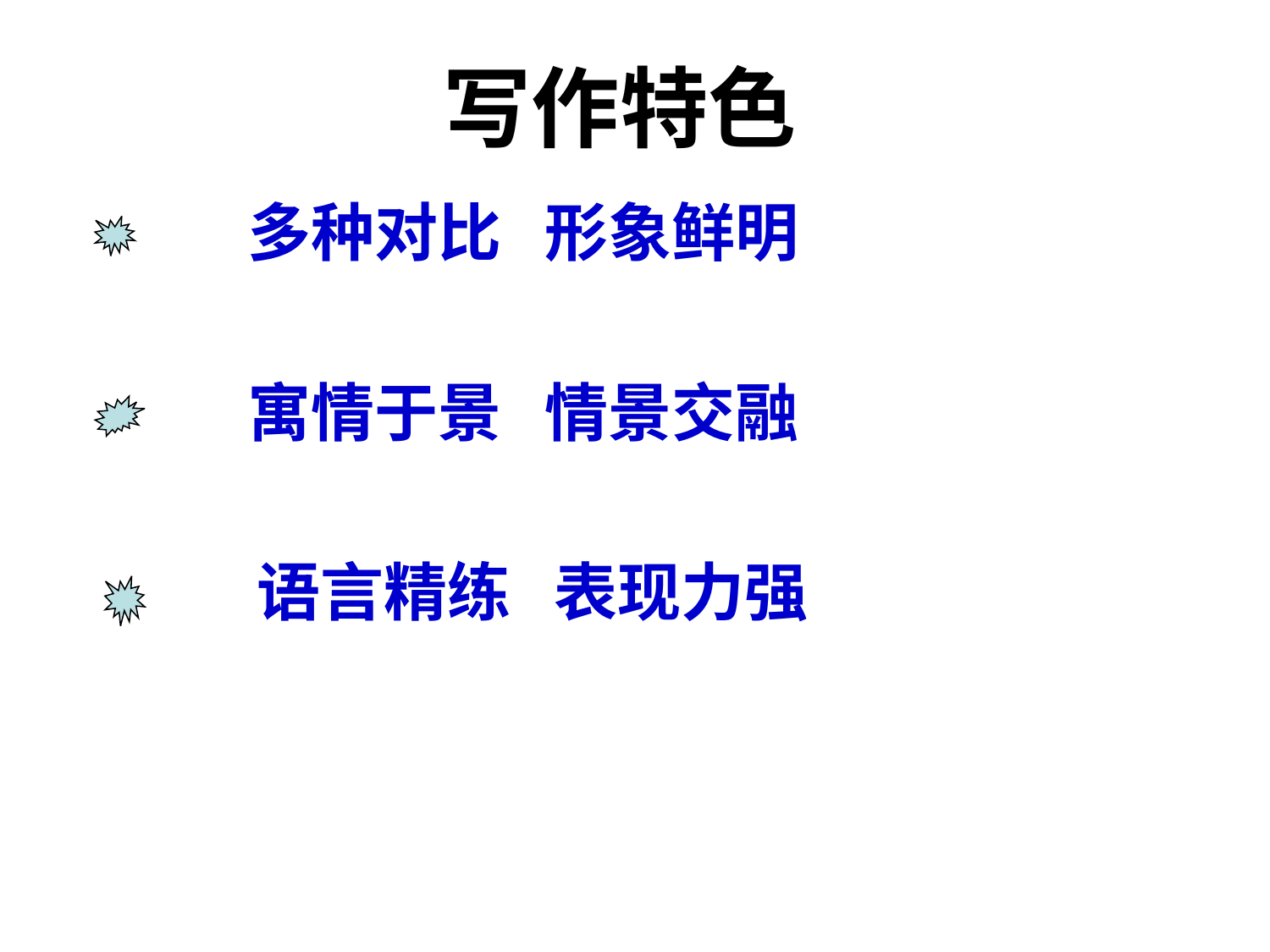

写作特色
多种对比   形象鲜明

寓情于景   情景交融

语言精练   表现力强

53